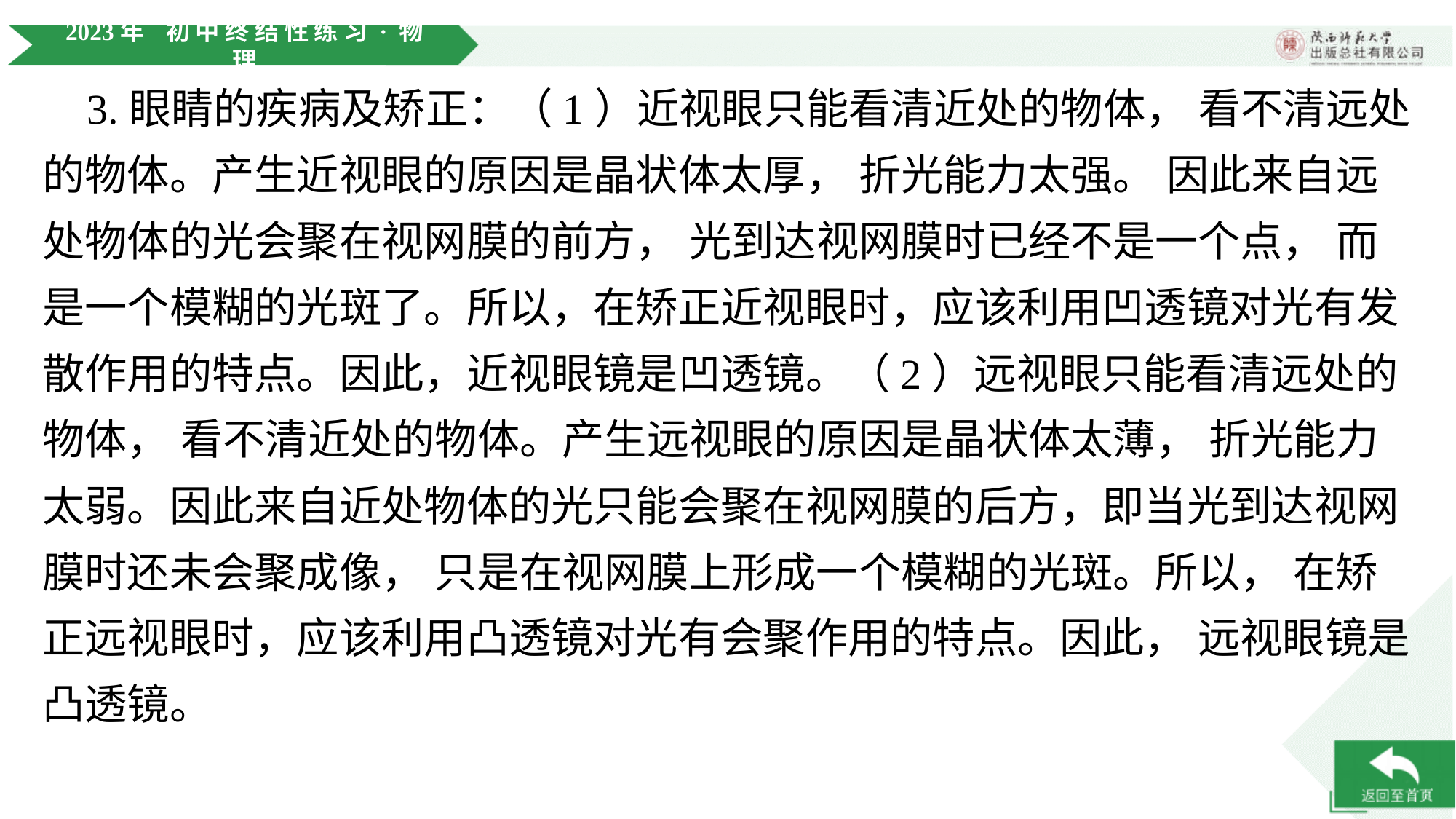

3.眼睛的疾病及矫正：（1）近视眼只能看清近处的物体， 看不清远处的物体。产生近视眼的原因是晶状体太厚， 折光能力太强。 因此来自远处物体的光会聚在视网膜的前方， 光到达视网膜时已经不是一个点， 而是一个模糊的光斑了。所以，在矫正近视眼时，应该利用凹透镜对光有发散作用的特点。因此，近视眼镜是凹透镜。（2）远视眼只能看清远处的物体， 看不清近处的物体。产生远视眼的原因是晶状体太薄， 折光能力太弱。因此来自近处物体的光只能会聚在视网膜的后方，即当光到达视网膜时还未会聚成像， 只是在视网膜上形成一个模糊的光斑。所以， 在矫正远视眼时，应该利用凸透镜对光有会聚作用的特点。因此， 远视眼镜是凸透镜。